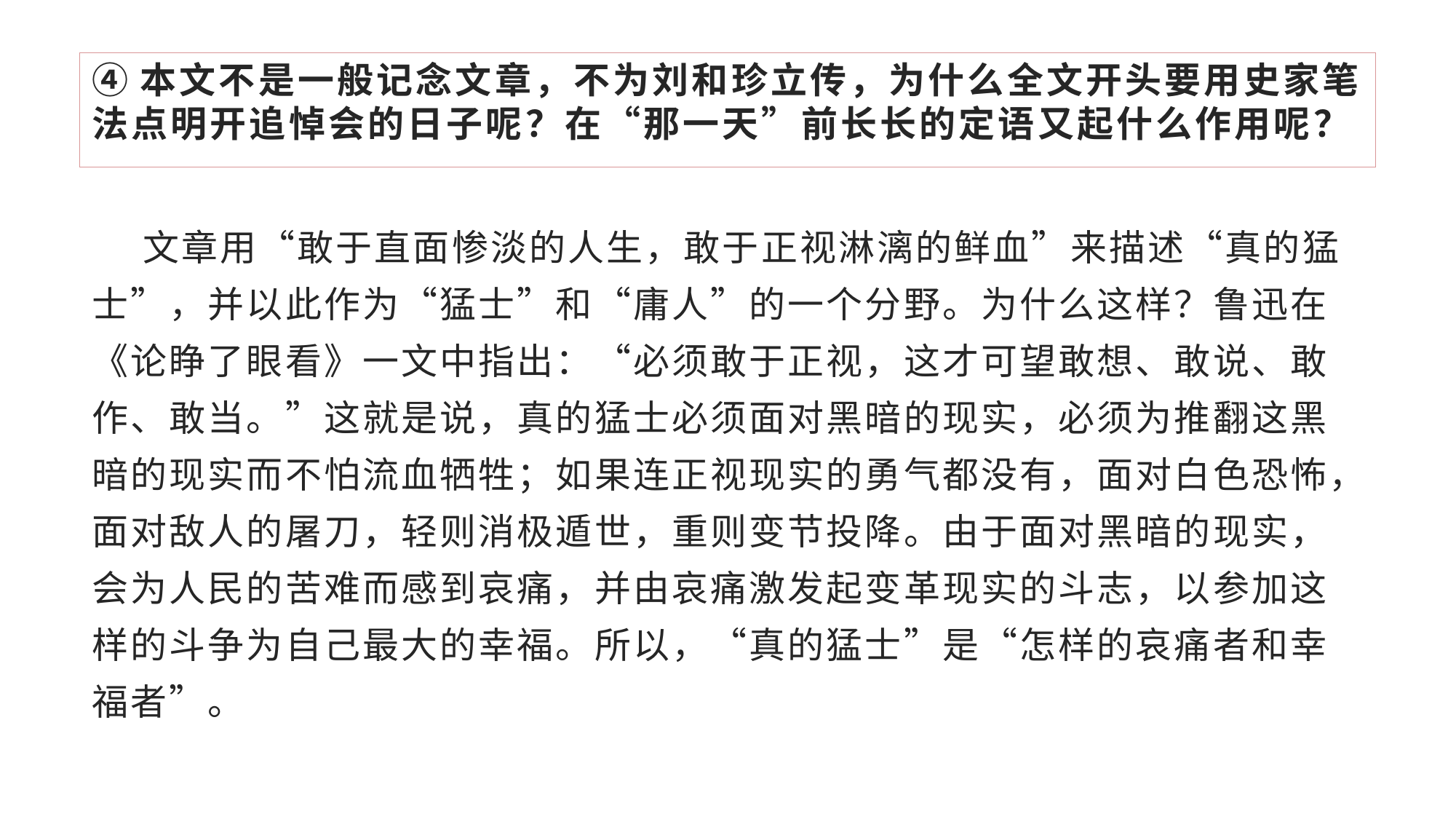

# ④本文不是一般记念文章，不为刘和珍立传，为什么全文开头要用史家笔法点明开追悼会的日子呢？在“那一天”前长长的定语又起什么作用呢？
    文章用“敢于直面惨淡的人生，敢于正视淋漓的鲜血”来描述“真的猛士”，并以此作为“猛士”和“庸人”的一个分野。为什么这样？鲁迅在《论睁了眼看》一文中指出：“必须敢于正视，这才可望敢想、敢说、敢作、敢当。”这就是说，真的猛士必须面对黑暗的现实，必须为推翻这黑暗的现实而不怕流血牺牲；如果连正视现实的勇气都没有，面对白色恐怖，面对敌人的屠刀，轻则消极遁世，重则变节投降。由于面对黑暗的现实，会为人民的苦难而感到哀痛，并由哀痛激发起变革现实的斗志，以参加这样的斗争为自己最大的幸福。所以，“真的猛士”是“怎样的哀痛者和幸福者”。